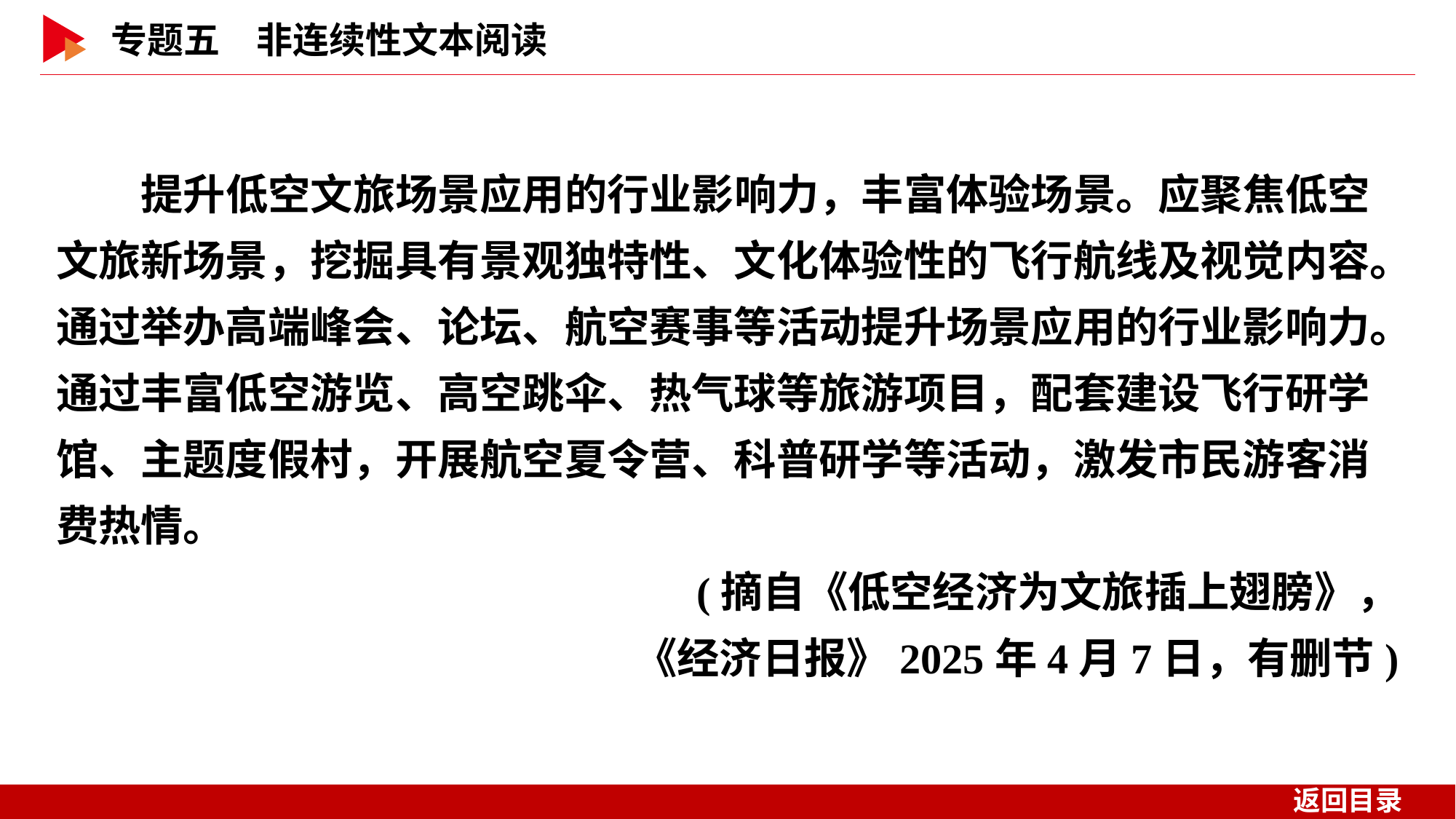

提升低空文旅场景应用的行业影响力，丰富体验场景。应聚焦低空文旅新场景，挖掘具有景观独特性、文化体验性的飞行航线及视觉内容。通过举办高端峰会、论坛、航空赛事等活动提升场景应用的行业影响力。通过丰富低空游览、高空跳伞、热气球等旅游项目，配套建设飞行研学馆、主题度假村，开展航空夏令营、科普研学等活动，激发市民游客消费热情。
(摘自《低空经济为文旅插上翅膀》，
《经济日报》2025年4月7日，有删节)